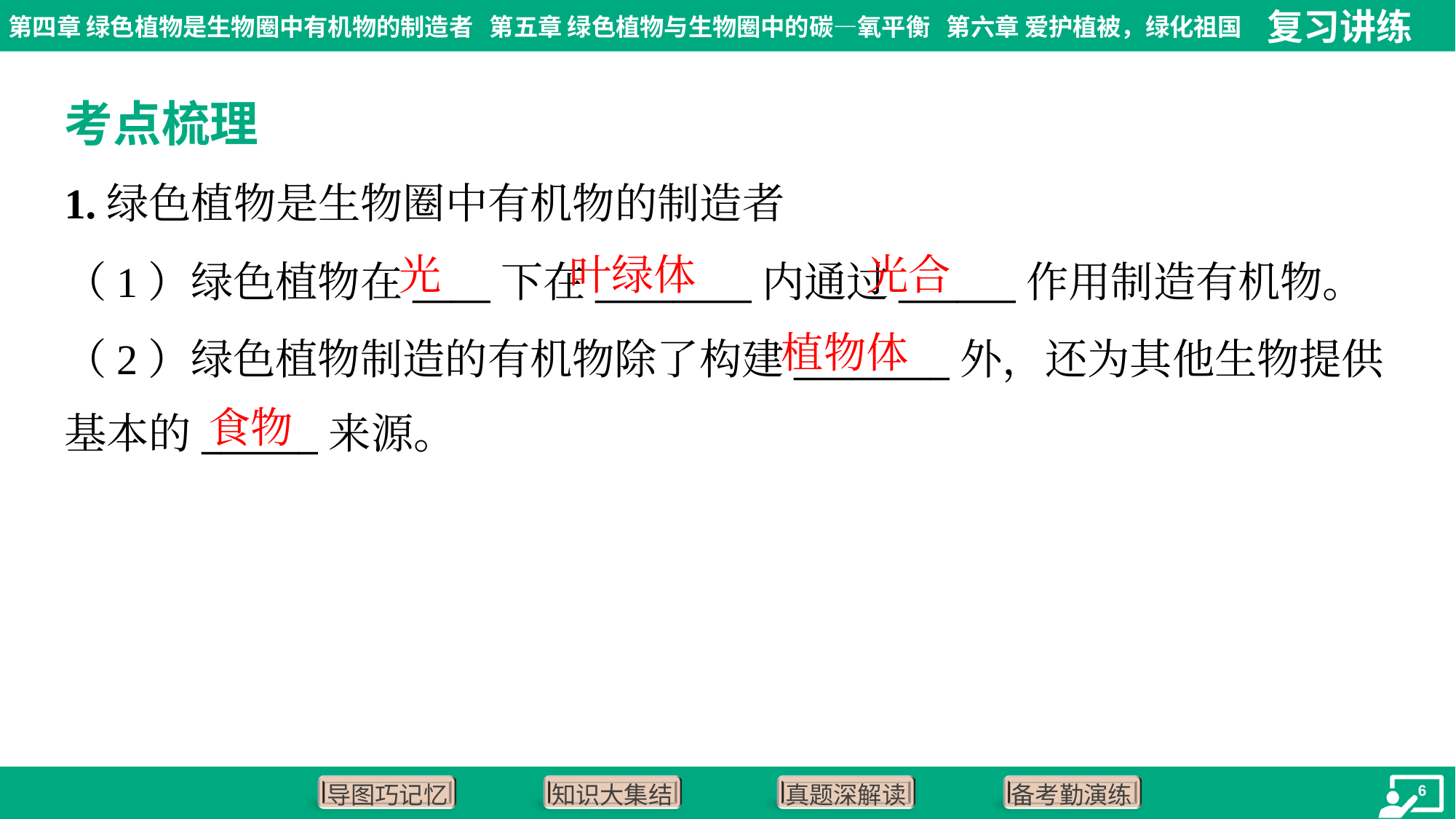

考点梳理
1.绿色植物是生物圈中有机物的制造者
光
叶绿体
光合
（1）绿色植物在____下在________内通过______作用制造有机物。
（2）绿色植物制造的有机物除了构建________外，还为其他生物提供
基本的______来源。
植物体
食物